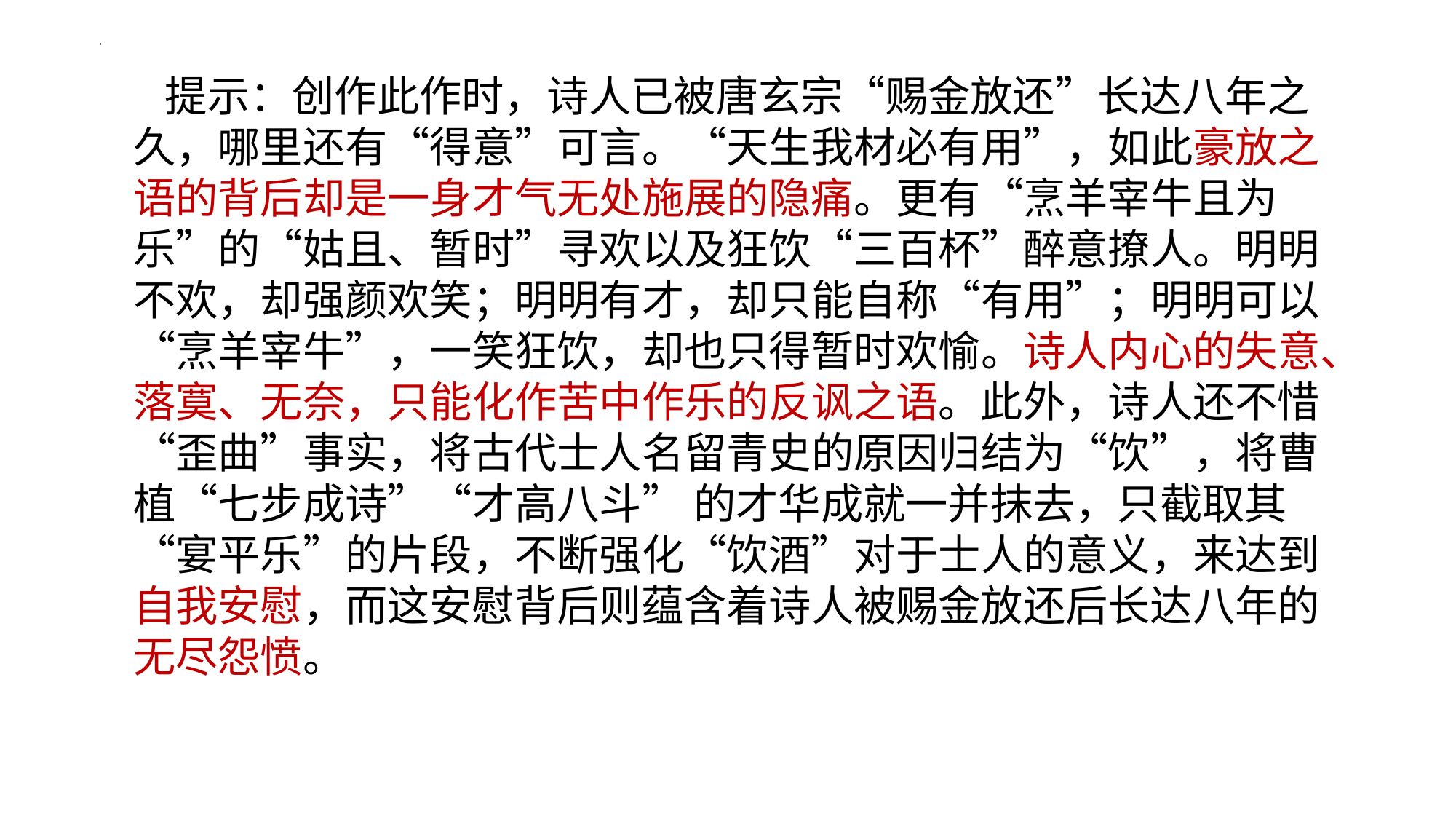

提示：创作此作时，诗人已被唐玄宗“赐金放还”长达八年之久，哪里还有“得意”可言。“天生我材必有用”，如此豪放之语的背后却是一身才气无处施展的隐痛。更有“烹羊宰牛且为乐”的“姑且、暂时”寻欢以及狂饮“三百杯”醉意撩人。明明不欢，却强颜欢笑；明明有才，却只能自称“有用”；明明可以“烹羊宰牛”，一笑狂饮，却也只得暂时欢愉。诗人内心的失意、落寞、无奈，只能化作苦中作乐的反讽之语。此外，诗人还不惜“歪曲”事实，将古代士人名留青史的原因归结为“饮”，将曹植“七步成诗”“才高八斗” 的才华成就一并抹去，只截取其“宴平乐”的片段，不断强化“饮酒”对于士人的意义，来达到自我安慰，而这安慰背后则蕴含着诗人被赐金放还后长达八年的无尽怨愤。